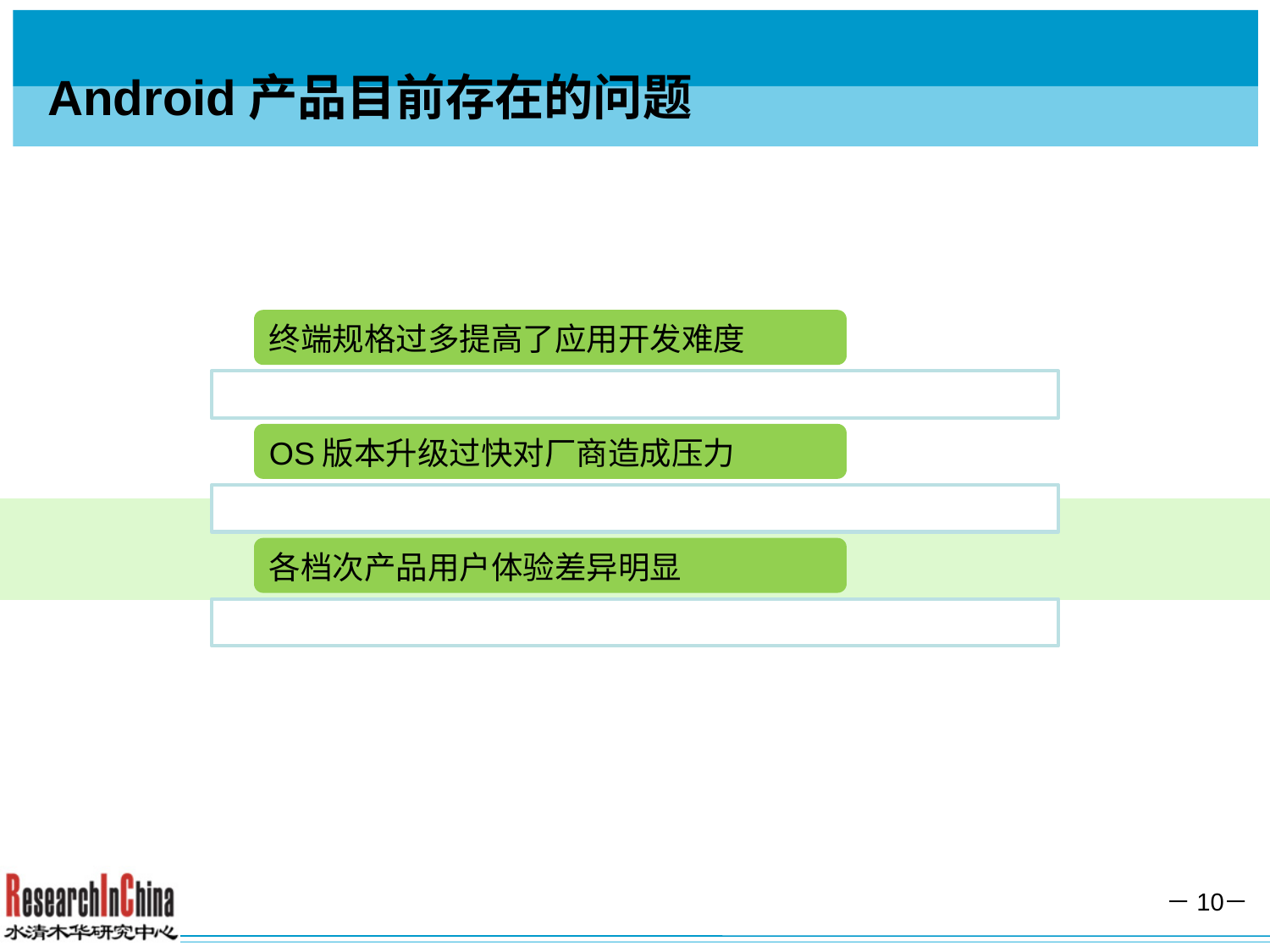

# Android产品目前存在的问题
终端规格过多提高了应用开发难度
OS版本升级过快对厂商造成压力
各档次产品用户体验差异明显

－10－